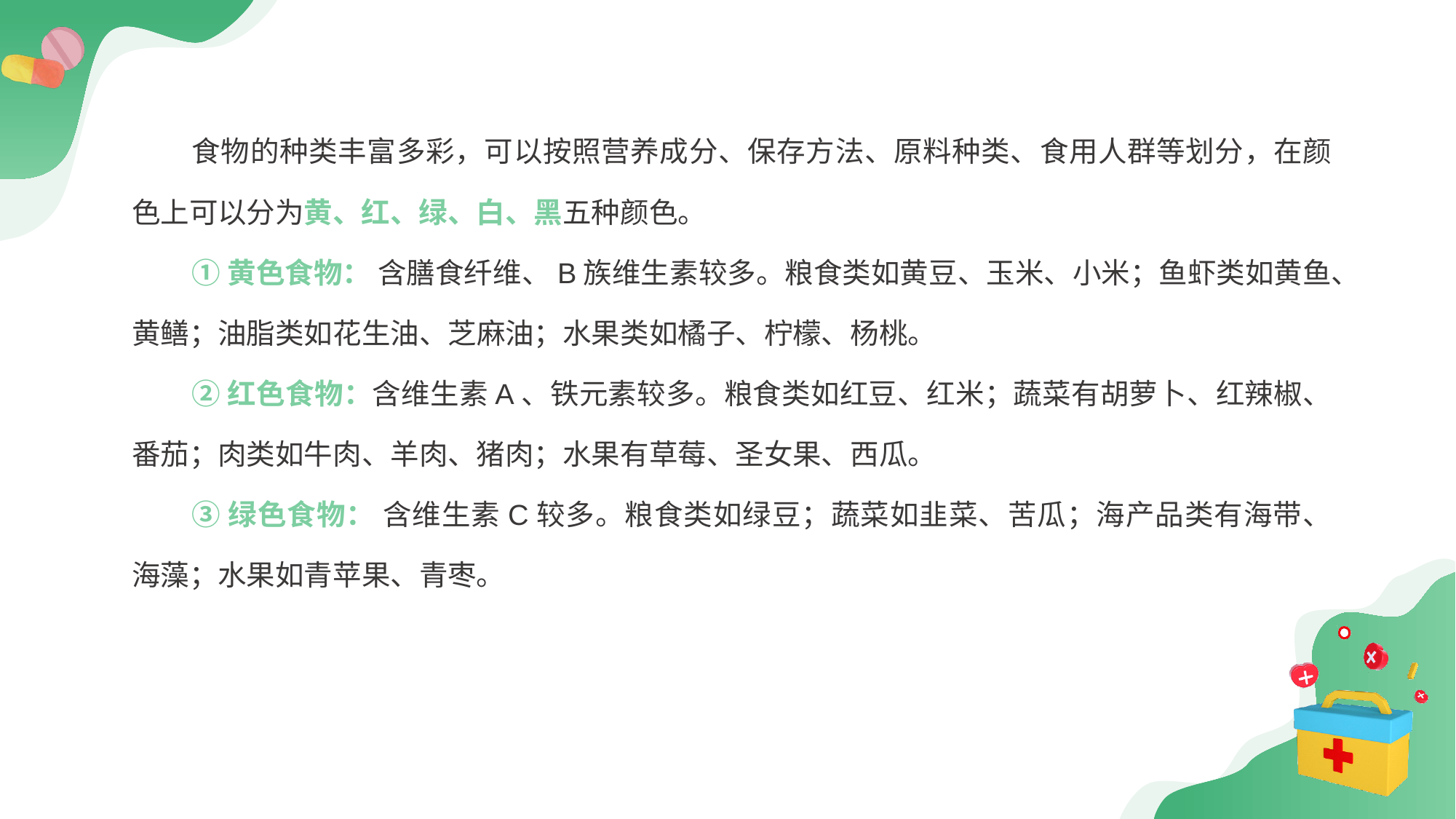

食物的种类丰富多彩，可以按照营养成分、保存方法、原料种类、食用人群等划分，在颜色上可以分为黄、红、绿、白、黑五种颜色。
①黄色食物： 含膳食纤维、B族维生素较多。粮食类如黄豆、玉米、小米；鱼虾类如黄鱼、黄鳝；油脂类如花生油、芝麻油；水果类如橘子、柠檬、杨桃。
②红色食物：含维生素A、铁元素较多。粮食类如红豆、红米；蔬菜有胡萝卜、红辣椒、番茄；肉类如牛肉、羊肉、猪肉；水果有草莓、圣女果、西瓜。
③绿色食物： 含维生素C较多。粮食类如绿豆；蔬菜如韭菜、苦瓜；海产品类有海带、海藻；水果如青苹果、青枣。